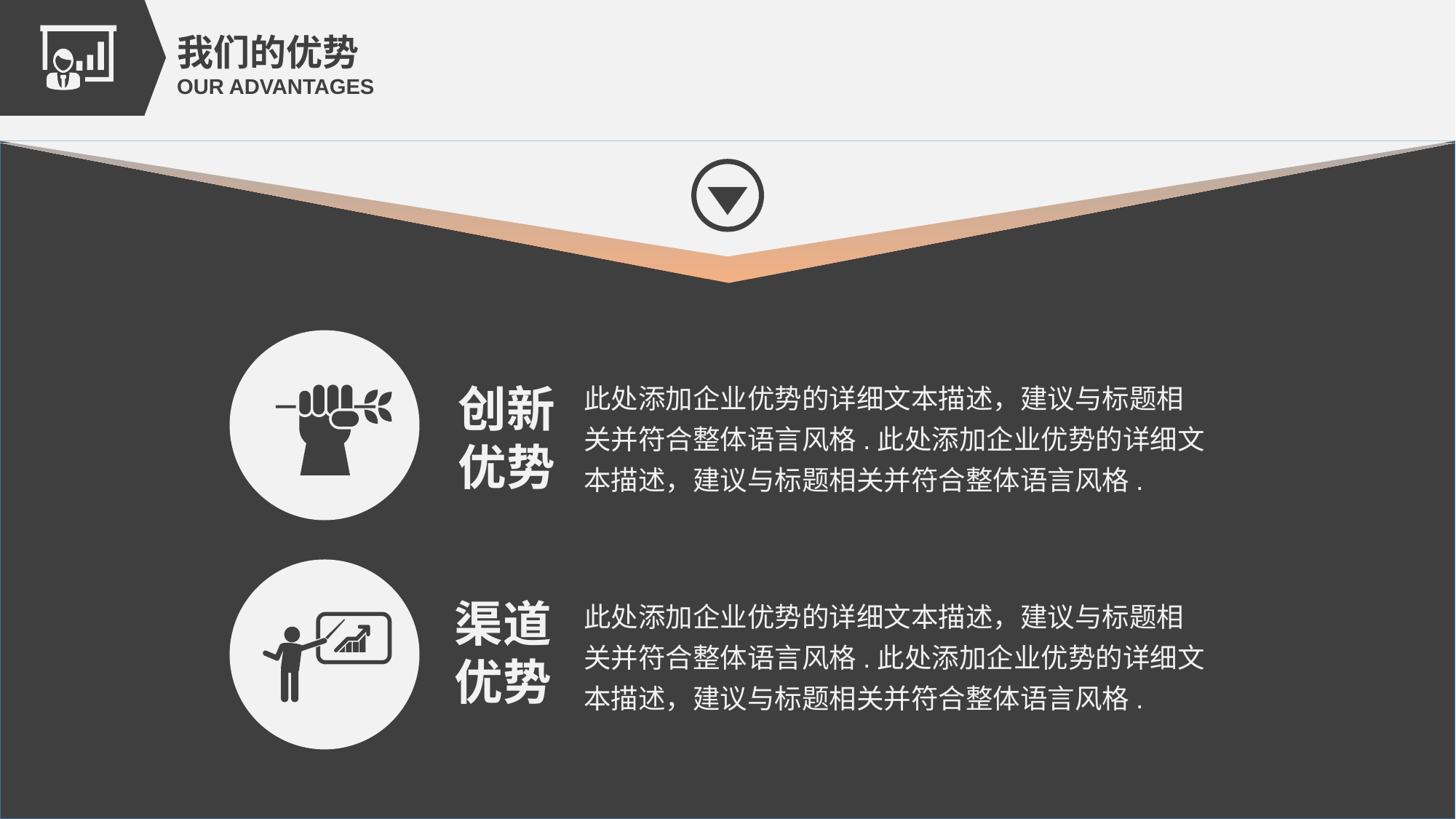

我们的优势
OUR ADVANTAGES

此处添加企业优势的详细文本描述，建议与标题相关并符合整体语言风格.此处添加企业优势的详细文本描述，建议与标题相关并符合整体语言风格.

创新
优势

此处添加企业优势的详细文本描述，建议与标题相关并符合整体语言风格.此处添加企业优势的详细文本描述，建议与标题相关并符合整体语言风格.

渠道
优势